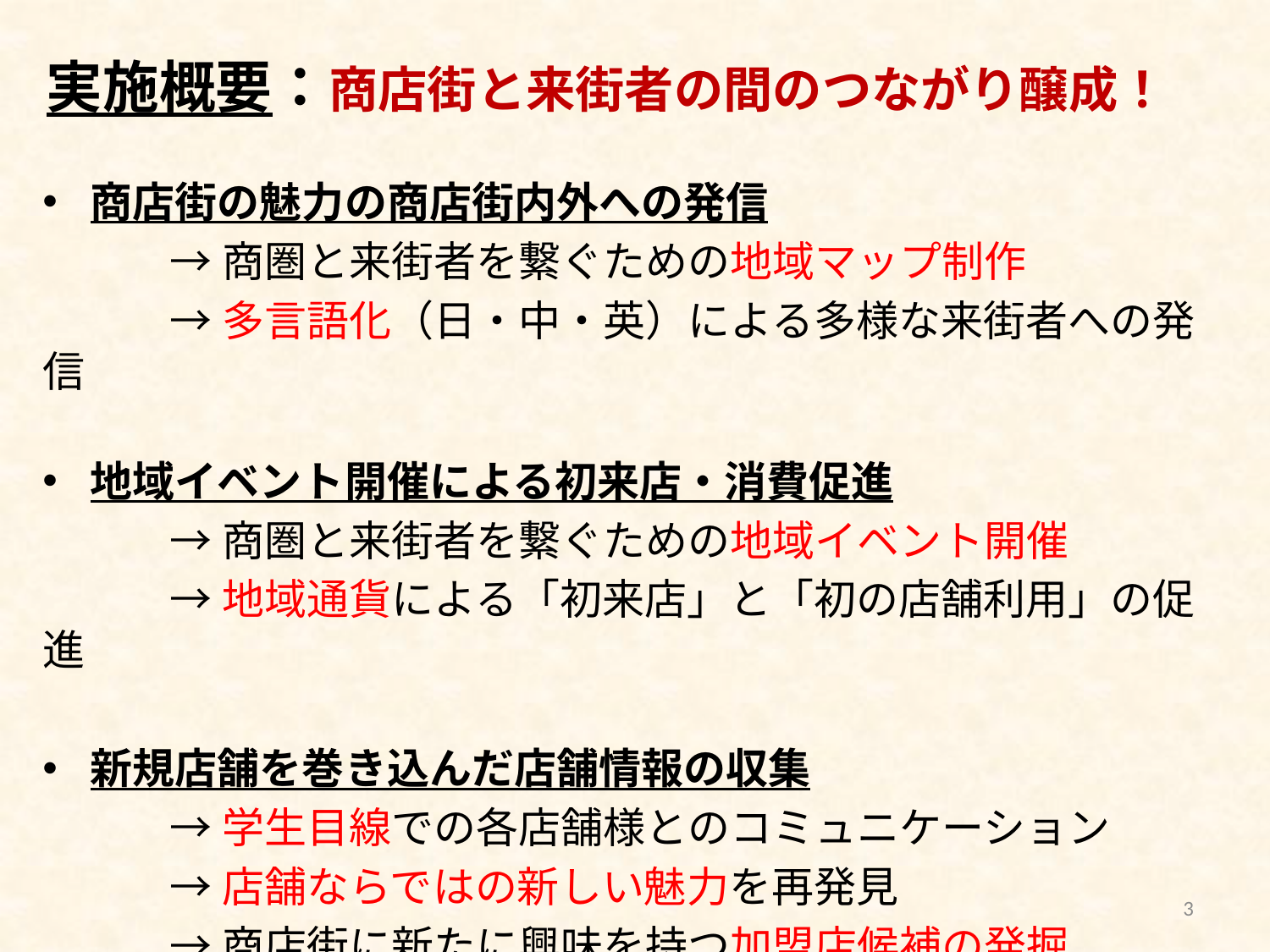

実施概要：商店街と来街者の間のつながり醸成！
商店街の魅力の商店街内外への発信
	→商圏と来街者を繋ぐための地域マップ制作
	→多言語化（日・中・英）による多様な来街者への発信
地域イベント開催による初来店・消費促進
	→商圏と来街者を繋ぐための地域イベント開催
	→地域通貨による「初来店」と「初の店舗利用」の促進

新規店舗を巻き込んだ店舗情報の収集
	→学生目線での各店舗様とのコミュニケーション
	→店舗ならではの新しい魅力を再発見
	→商店街に新たに興味を持つ加盟店候補の発掘
3